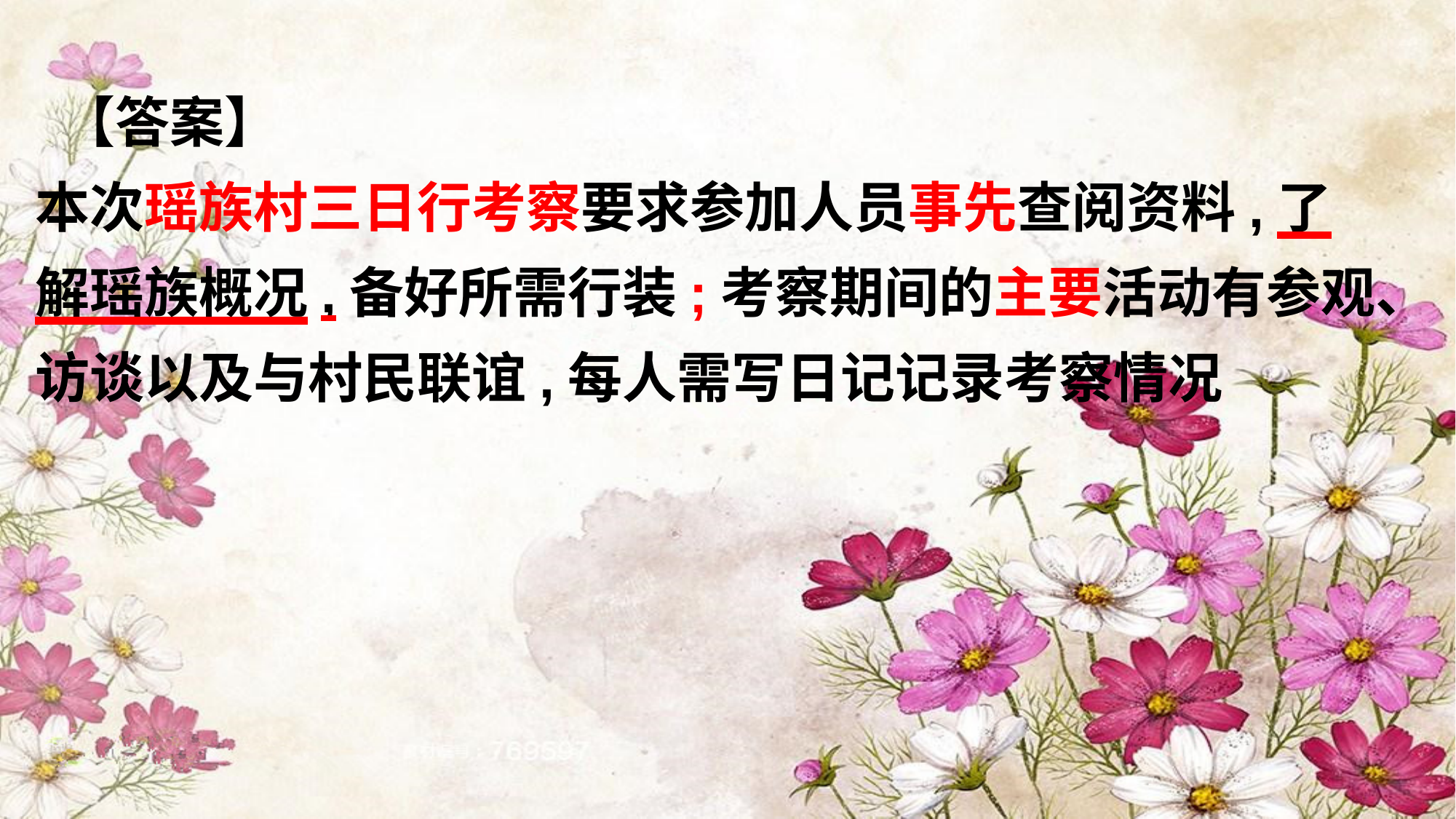

【答案】
本次瑶族村三日行考察要求参加人员事先查阅资料,了解瑶族概况,备好所需行装;考察期间的主要活动有参观、访谈以及与村民联谊,每人需写日记记录考察情况